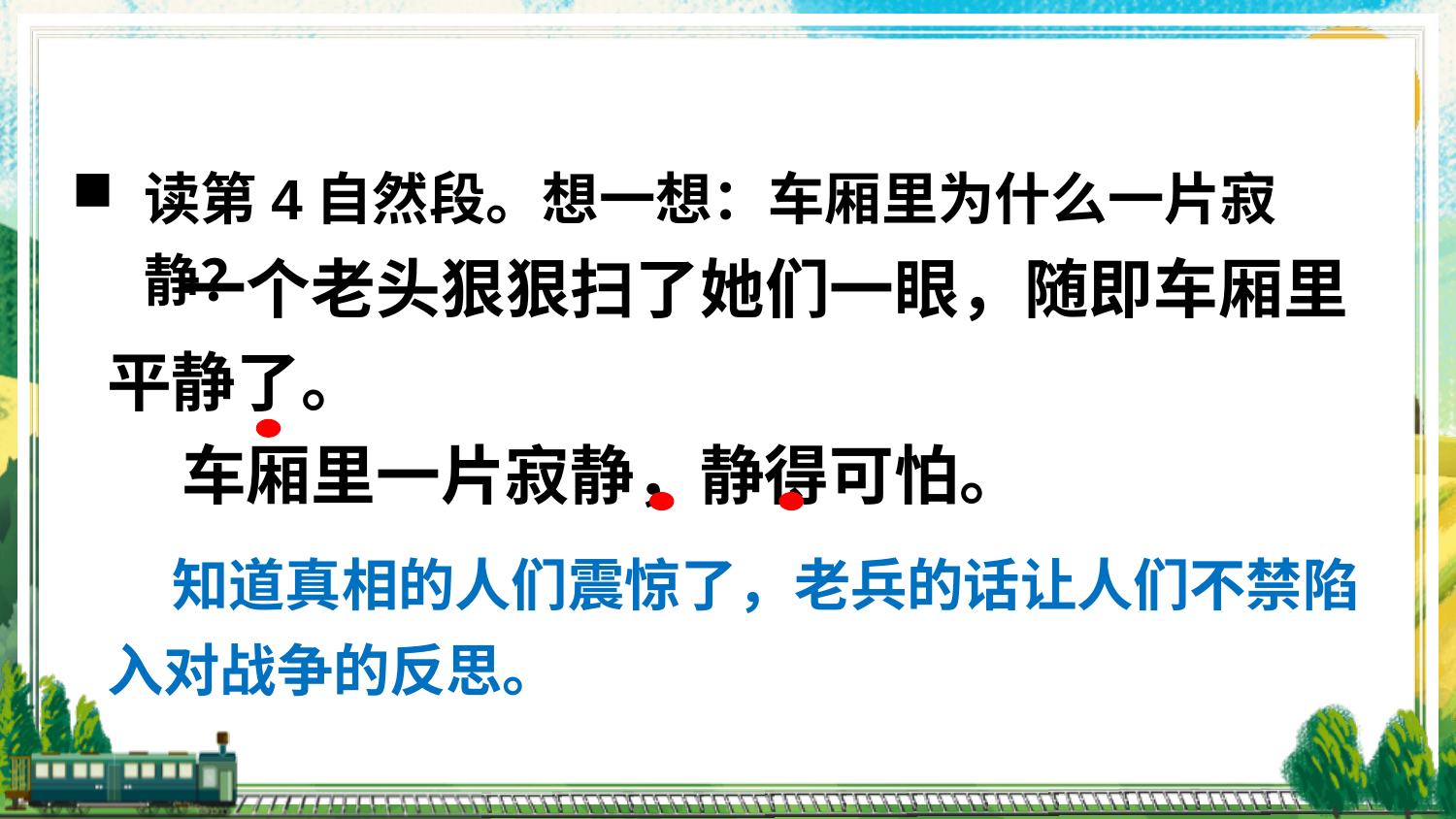

读第4自然段。想一想：车厢里为什么一片寂静？
    一个老头狠狠扫了她们一眼，随即车厢里平静了。
    车厢里一片寂静，静得可怕。

    知道真相的人们震惊了，老兵的话让人们不禁陷入对战争的反思。